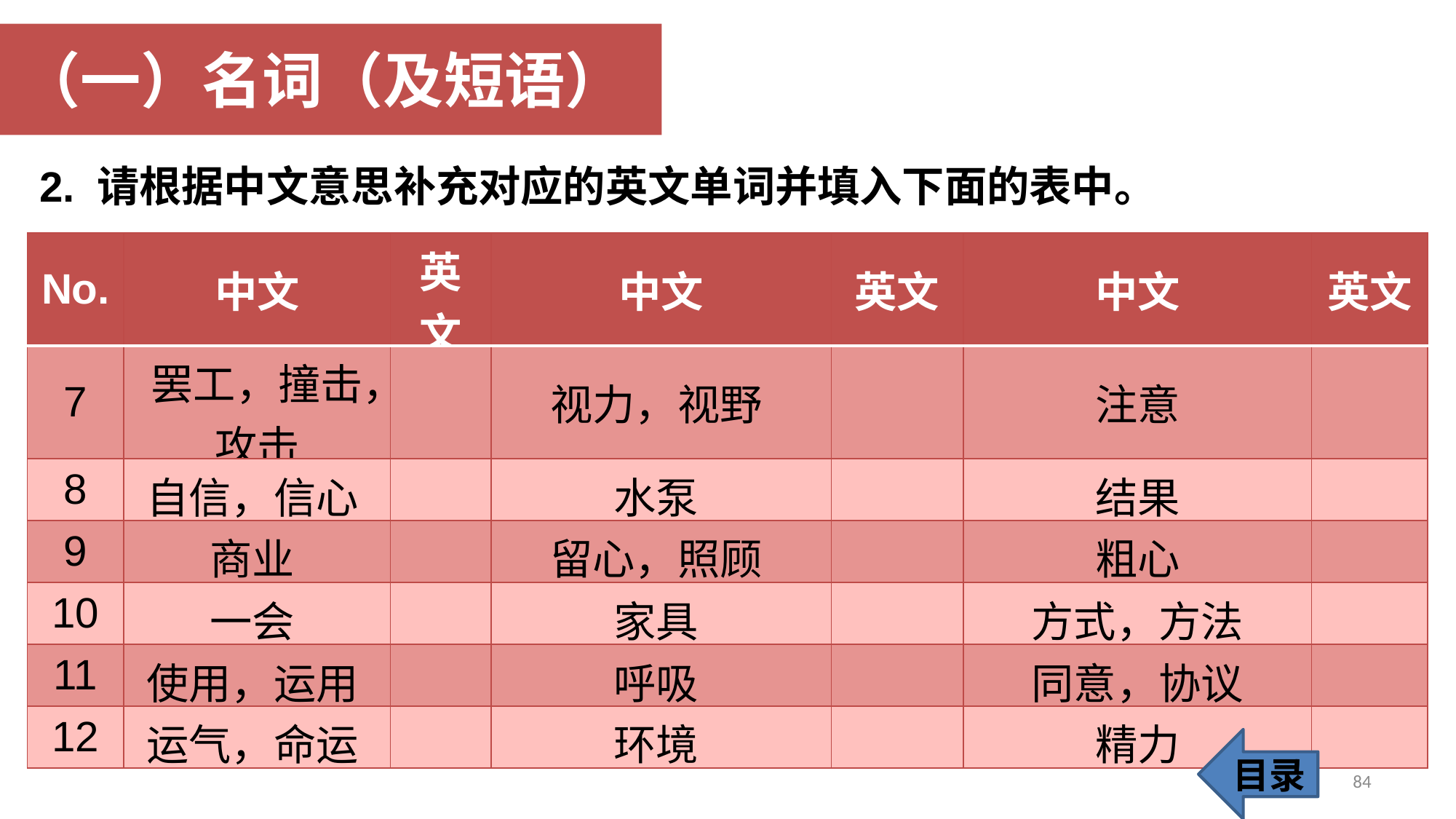

（一）名词（及短语）
2. 请根据中文意思补充对应的英文单词并填入下面的表中。
| No. | 中文 | 英文 | 中文 | 英文 | 中文 | 英文 |
| --- | --- | --- | --- | --- | --- | --- |
| 7 | 罢工，撞击，攻击 |  | 视力，视野 |  | 注意 |  |
| 8 | 自信，信心 |  | 水泵 |  | 结果 |  |
| 9 | 商业 |  | 留心，照顾 |  | 粗心 |  |
| 10 | 一会 |  | 家具 |  | 方式，方法 |  |
| 11 | 使用，运用 |  | 呼吸 |  | 同意，协议 |  |
| 12 | 运气，命运 |  | 环境 |  | 精力 |  |
目录
84